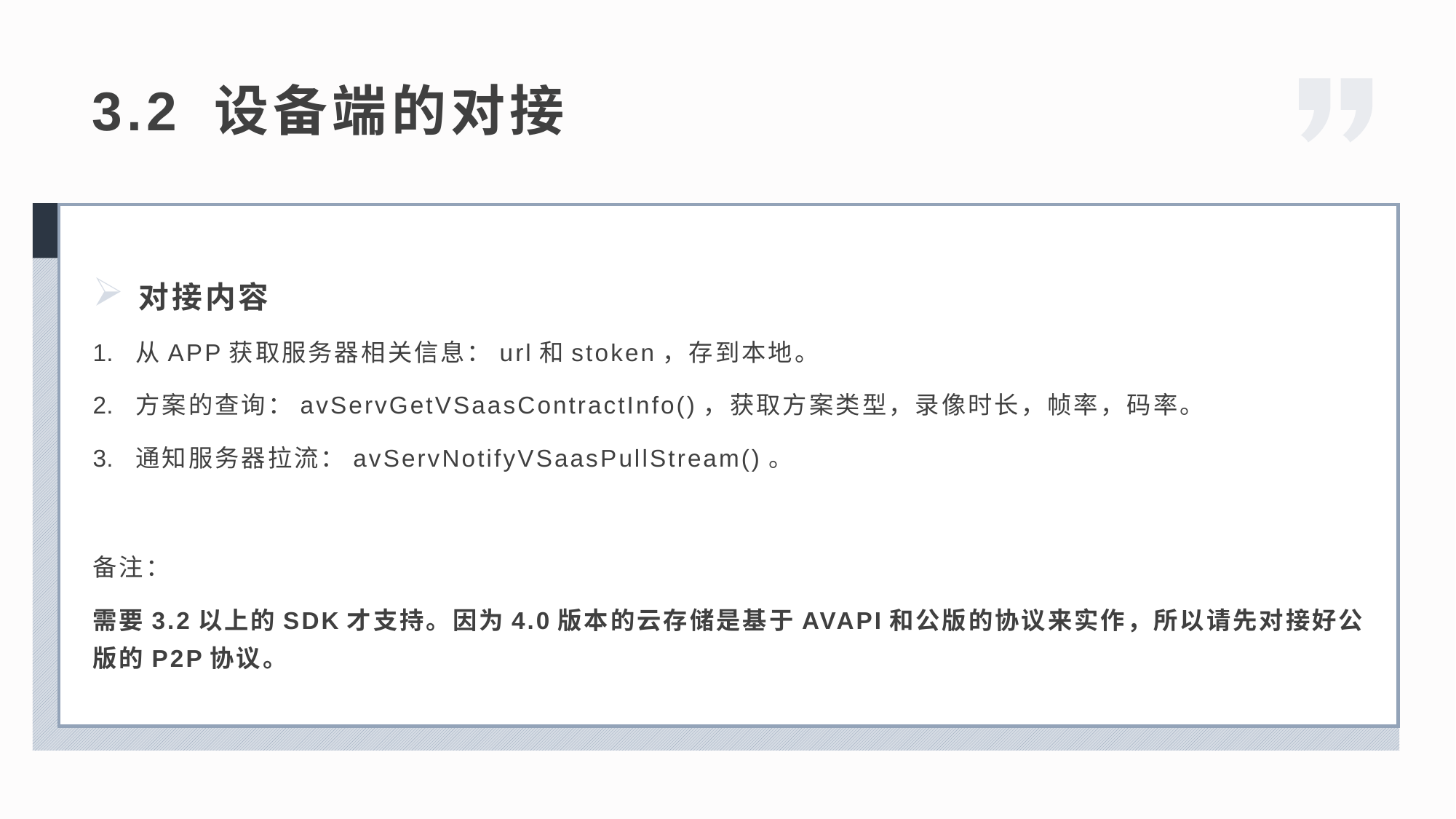

3.2 设备端的对接

对接内容
从APP获取服务器相关信息：url和stoken，存到本地。
方案的查询：avServGetVSaasContractInfo()，获取方案类型，录像时长，帧率，码率。
通知服务器拉流：avServNotifyVSaasPullStream()。
备注：
需要3.2以上的SDK才支持。因为4.0版本的云存储是基于AVAPI和公版的协议来实作，所以请先对接好公版的P2P协议。